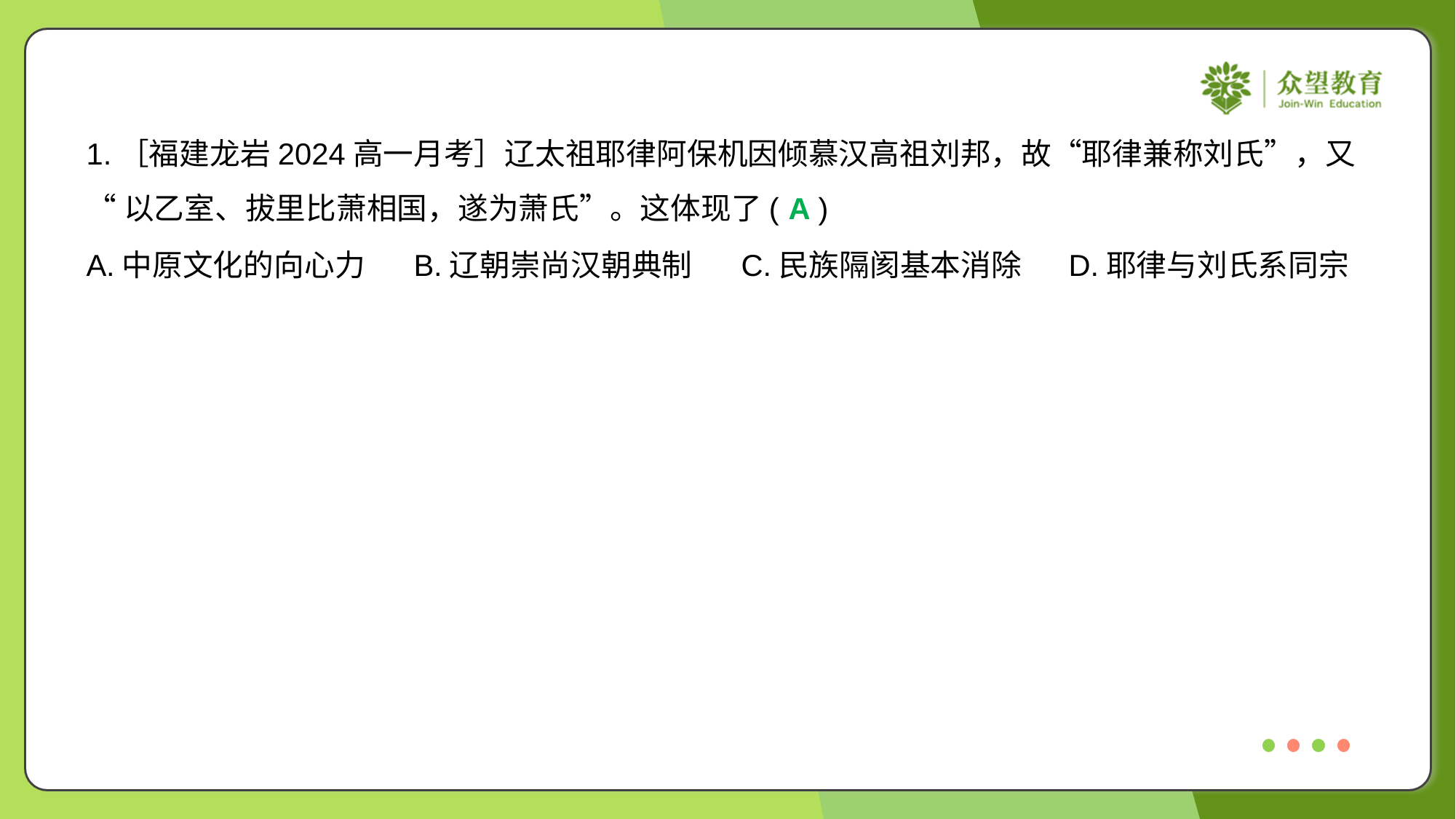

1.［福建龙岩2024高一月考］辽太祖耶律阿保机因倾慕汉高祖刘邦，故“耶律兼称刘氏”，又
“以乙室、拔里比萧相国，遂为萧氏”。这体现了(     )
A
A.中原文化的向心力	B.辽朝崇尚汉朝典制	C.民族隔阂基本消除	D.耶律与刘氏系同宗